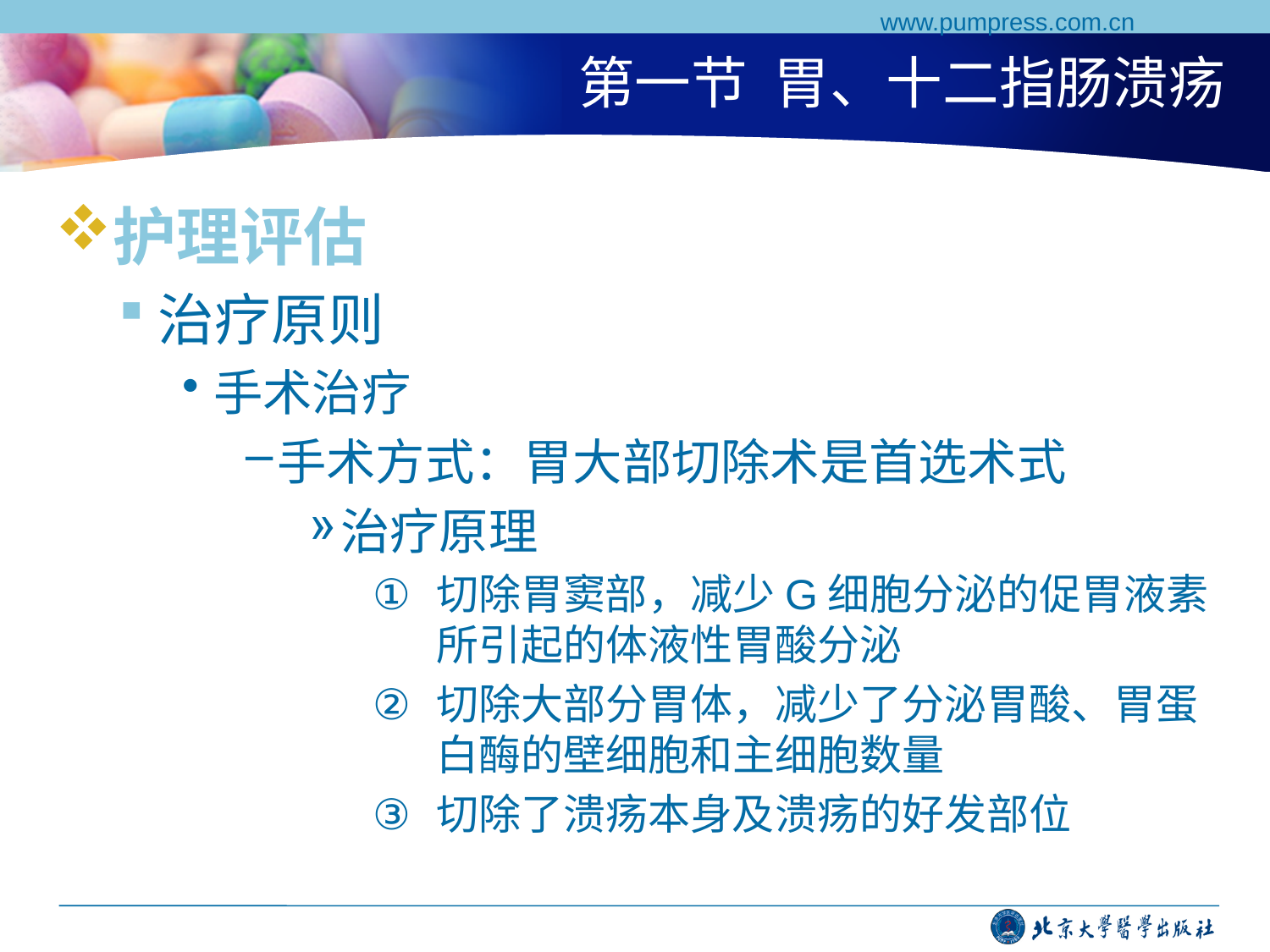

www.pumpress.com.cn
# 第一节  胃、十二指肠溃疡
护理评估
治疗原则
手术治疗
手术方式：胃大部切除术是首选术式
治疗原理
切除胃窦部，减少G细胞分泌的促胃液素所引起的体液性胃酸分泌
切除大部分胃体，减少了分泌胃酸、胃蛋白酶的壁细胞和主细胞数量
切除了溃疡本身及溃疡的好发部位